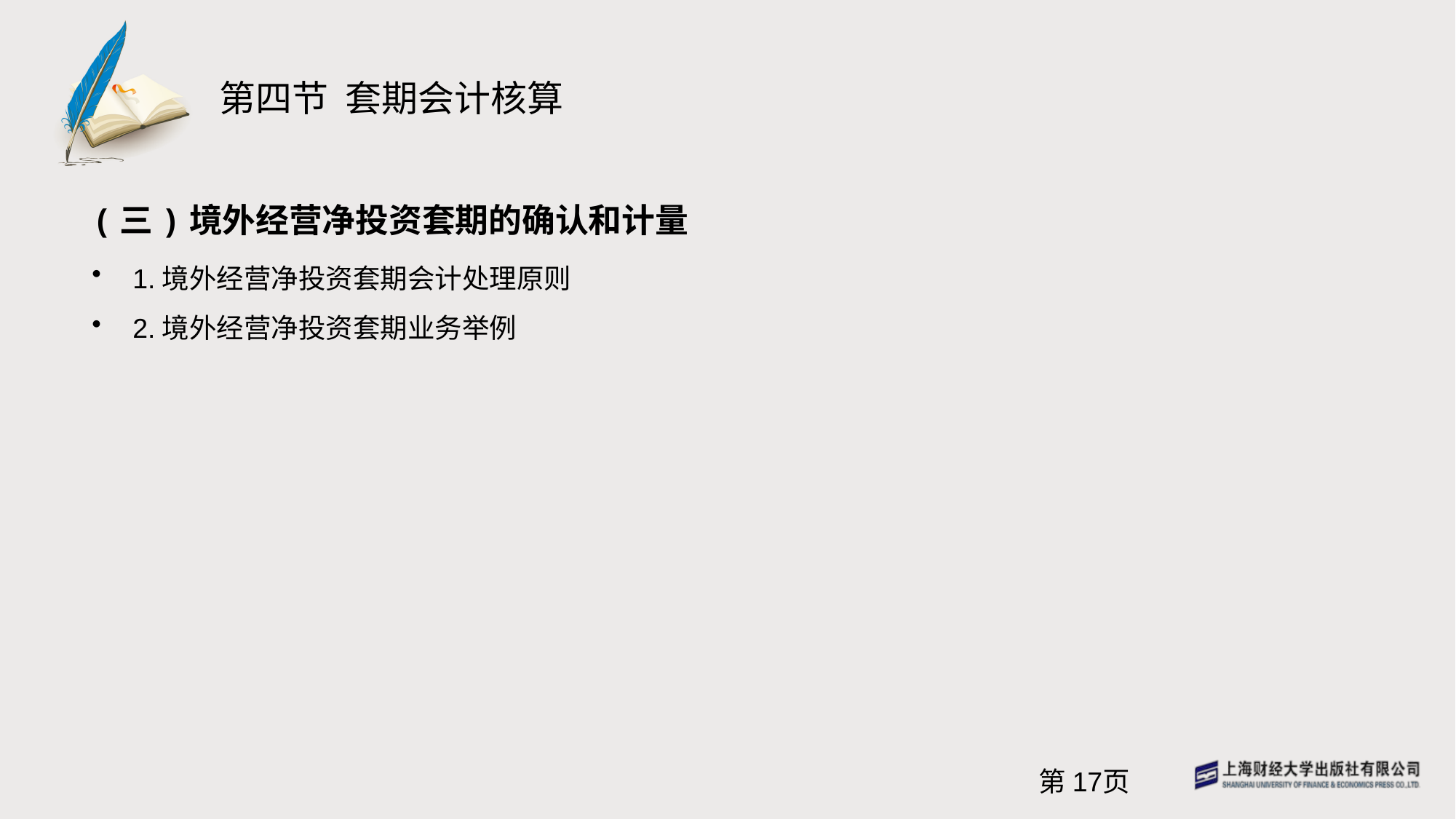

# 第四节  套期会计核算
(三)境外经营净投资套期的确认和计量
1.境外经营净投资套期会计处理原则
2.境外经营净投资套期业务举例

17